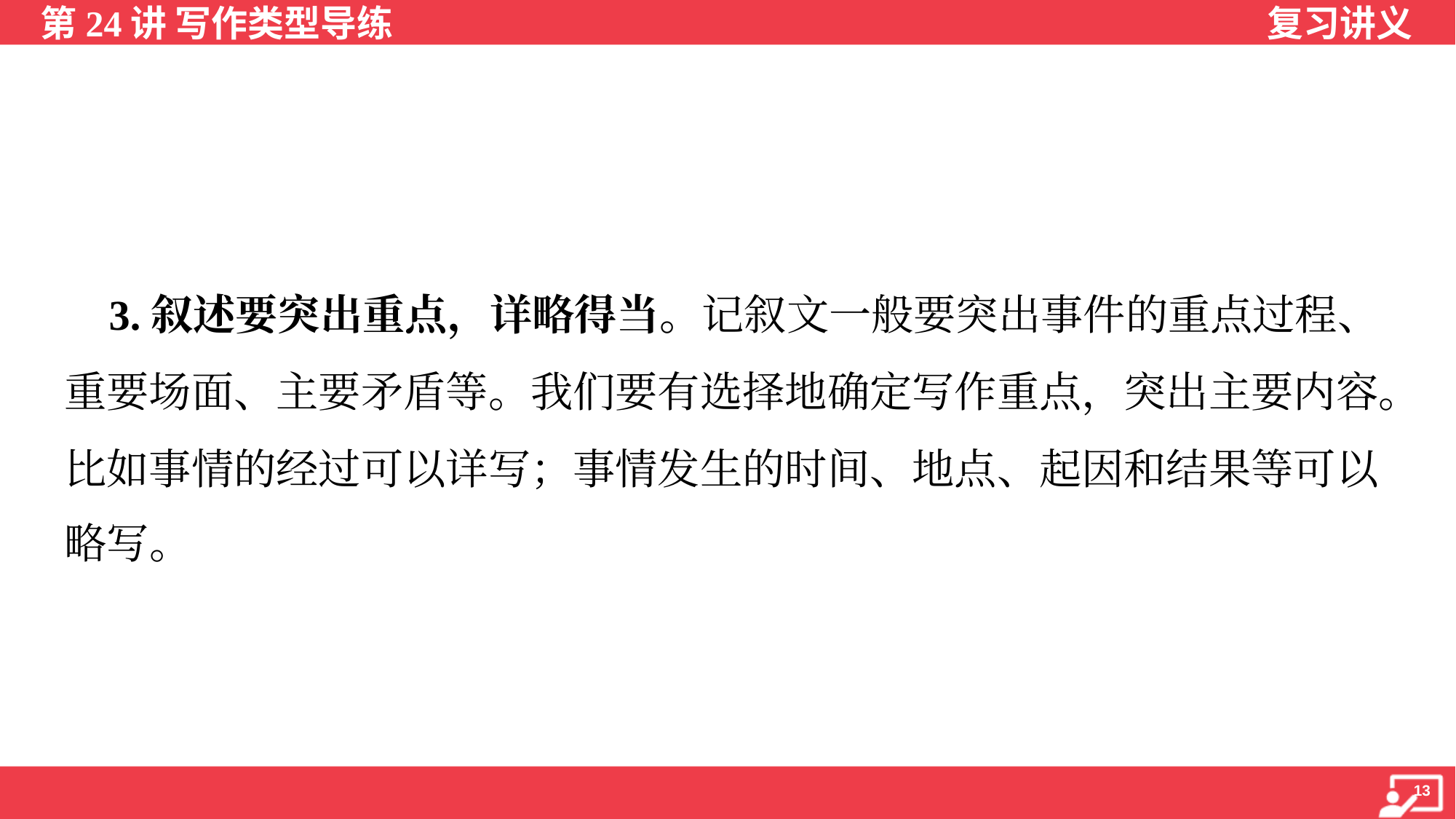

3.叙述要突出重点，详略得当。记叙文一般要突出事件的重点过程、
重要场面、主要矛盾等。我们要有选择地确定写作重点，突出主要内容。
比如事情的经过可以详写；事情发生的时间、地点、起因和结果等可以
略写。